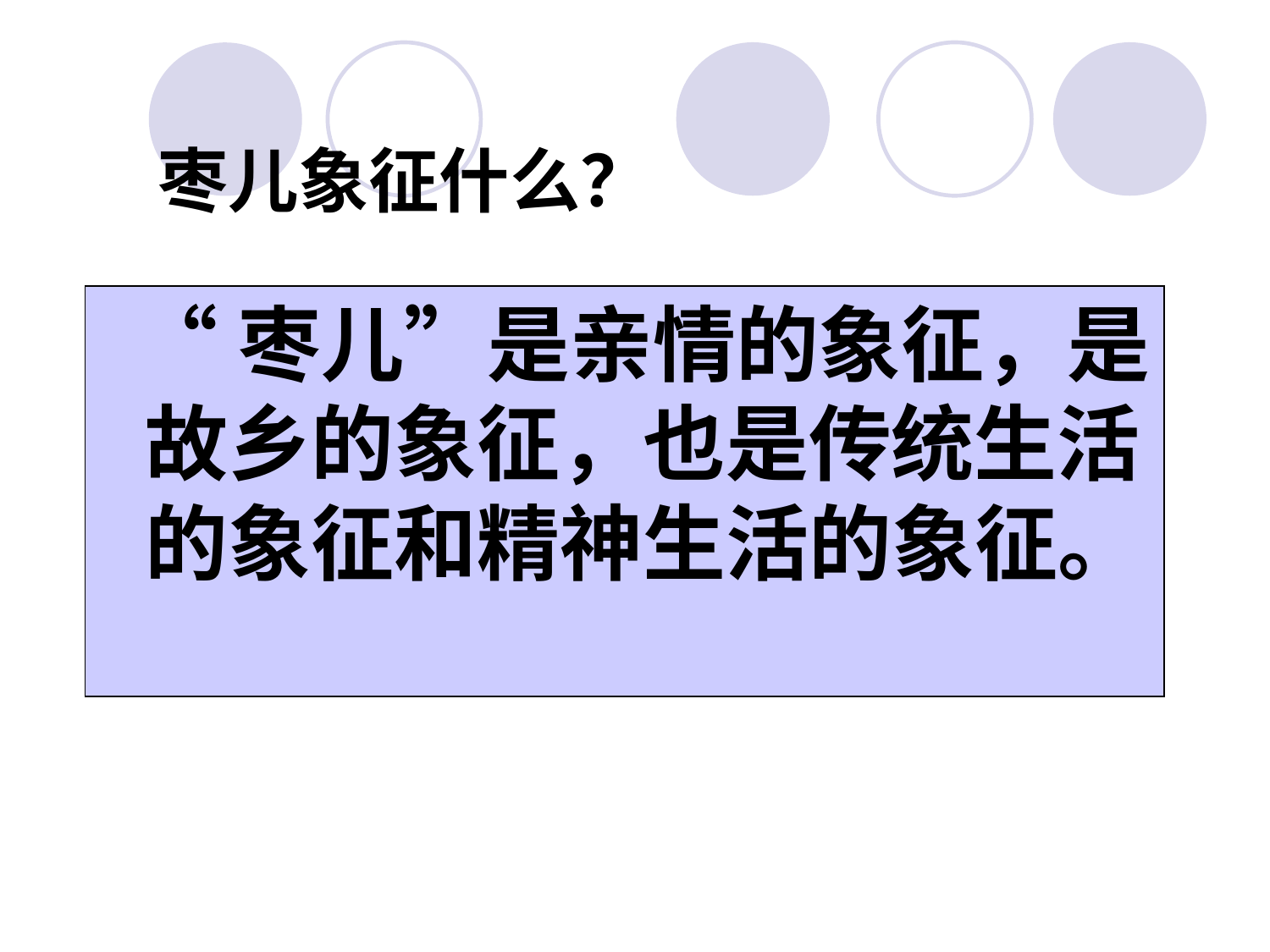

枣儿象征什么？
  “枣儿”是亲情的象征，是故乡的象征，也是传统生活的象征和精神生活的象征。